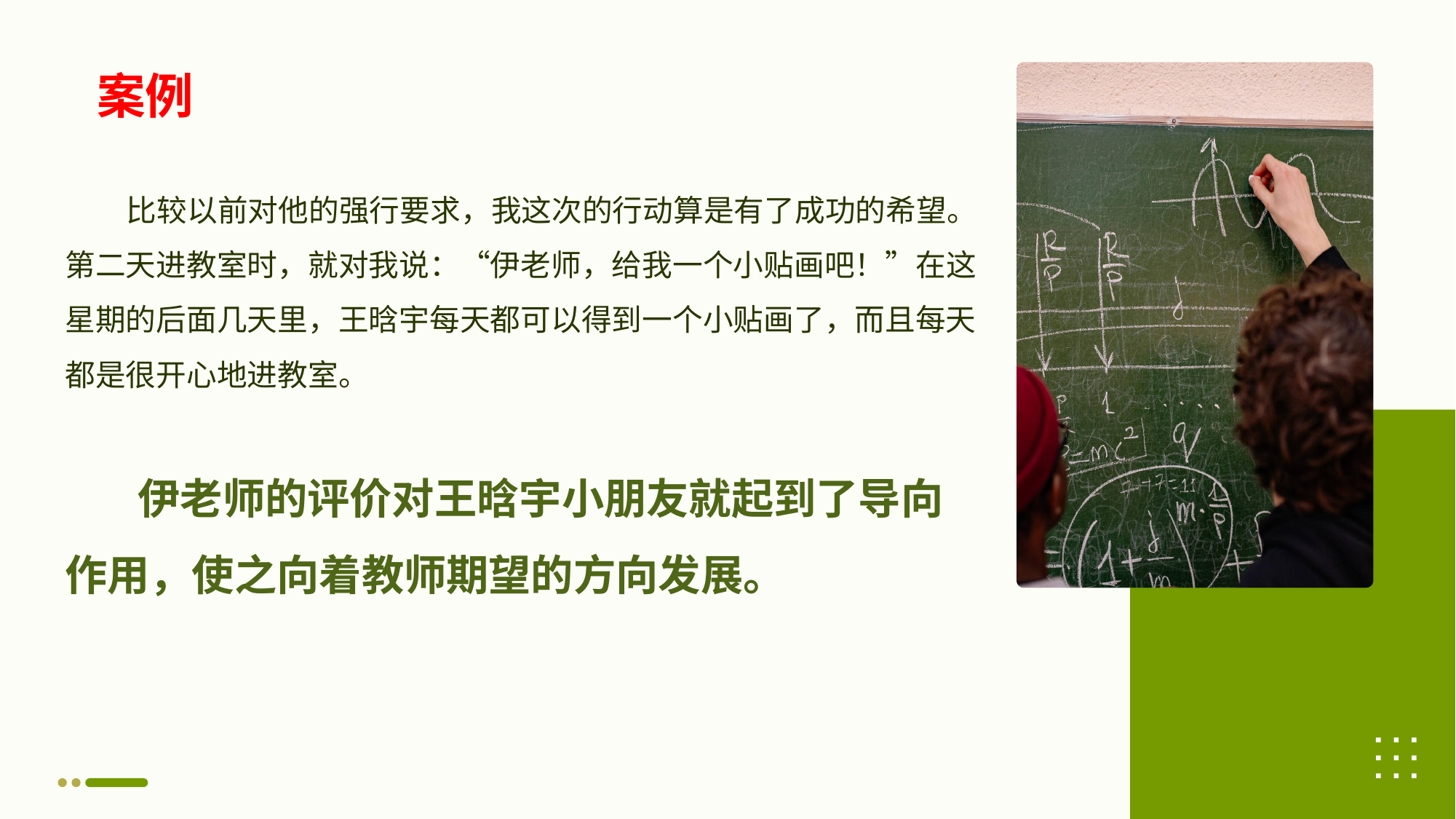

案例

    比较以前对他的强行要求，我这次的行动算是有了成功的希望。第二天进教室时，就对我说：“伊老师，给我一个小贴画吧！”在这星期的后面几天里，王晗宇每天都可以得到一个小贴画了，而且每天都是很开心地进教室。

   伊老师的评价对王晗宇小朋友就起到了导向作用，使之向着教师期望的方向发展。